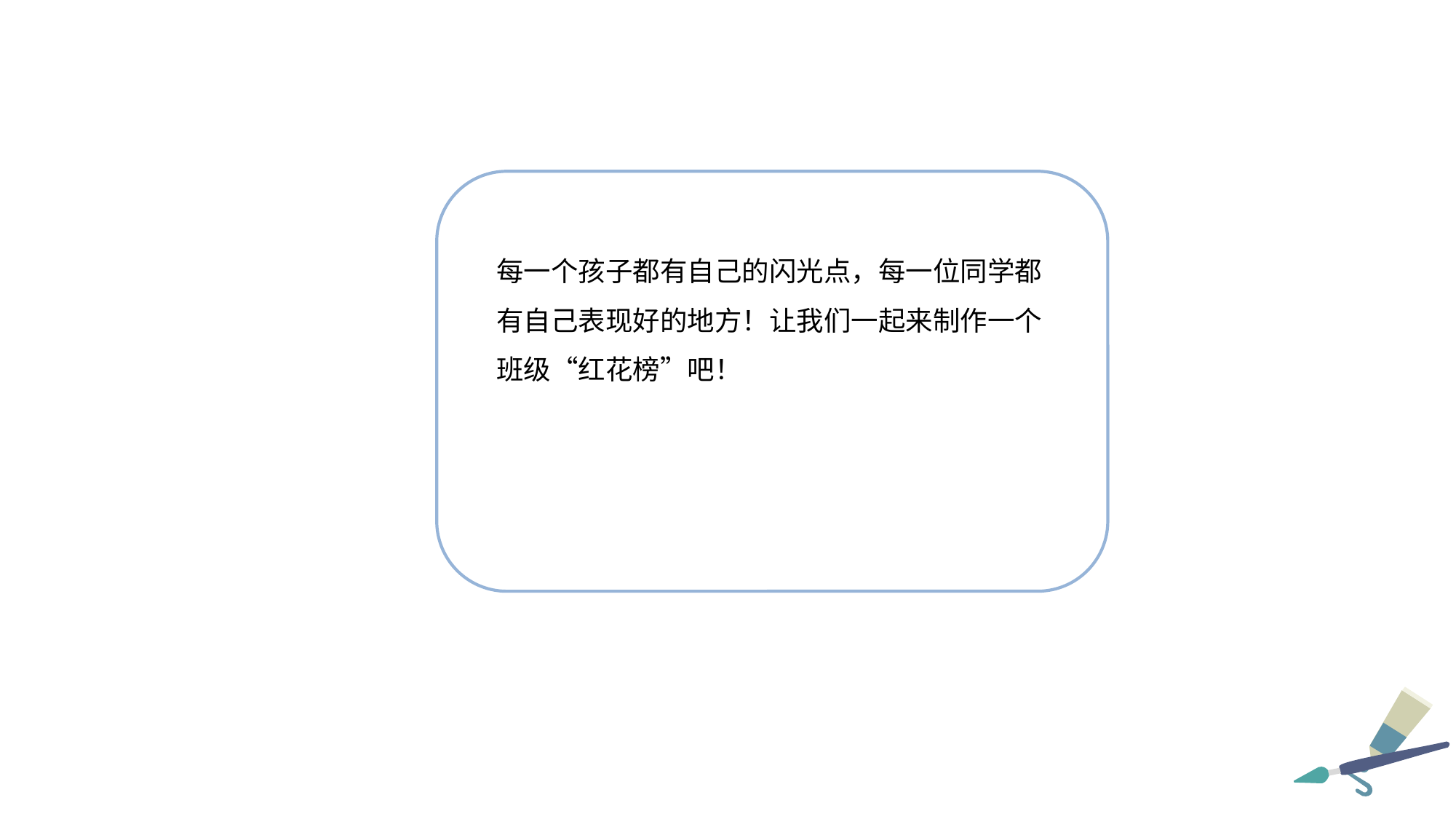

每一个孩子都有自己的闪光点，每一位同学都有自己表现好的地方！让我们一起来制作一个班级“红花榜”吧！